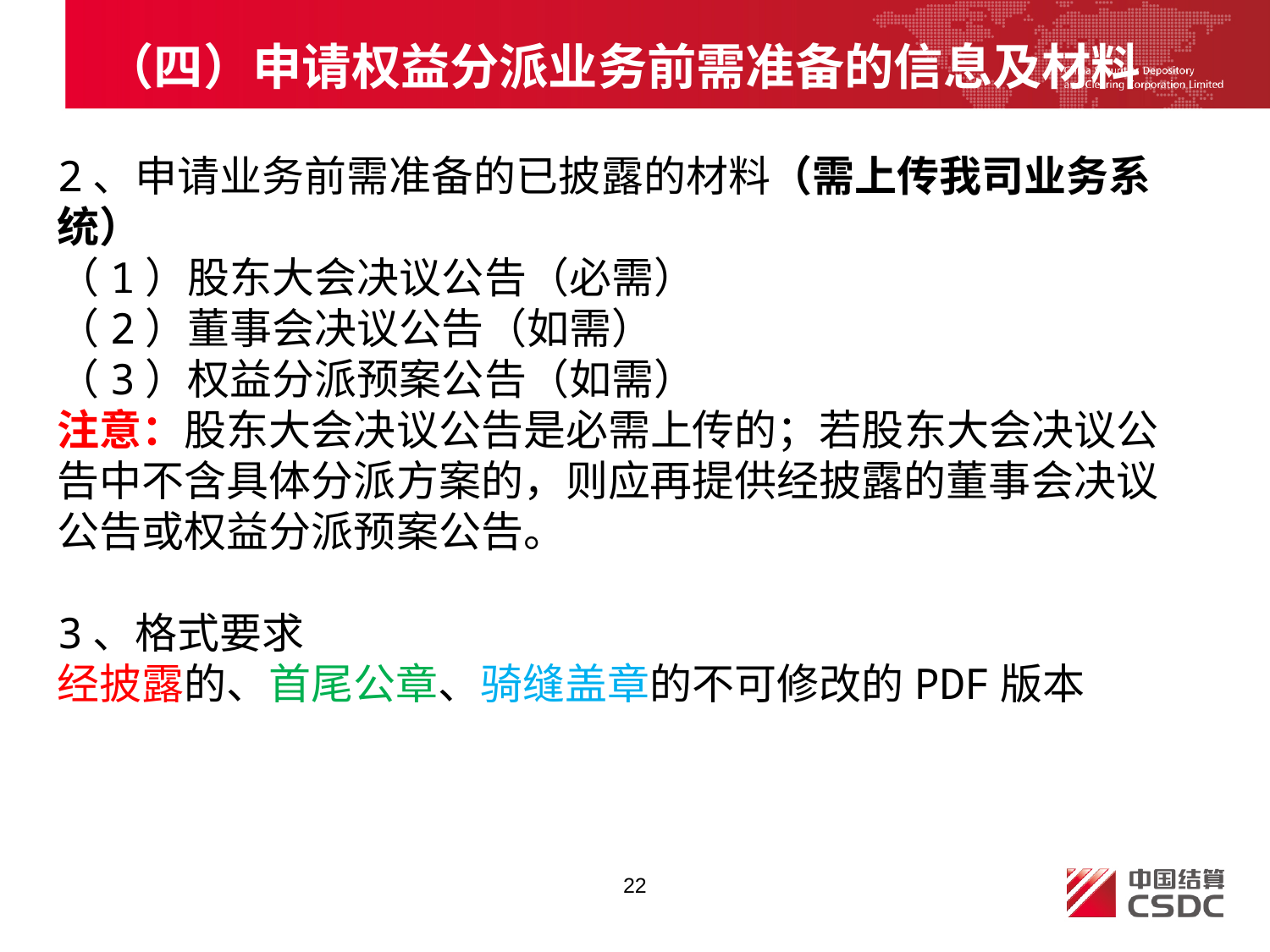

# （四）申请权益分派业务前需准备的信息及材料
2、申请业务前需准备的已披露的材料（需上传我司业务系统）
（1）股东大会决议公告（必需）
（2）董事会决议公告（如需）
（3）权益分派预案公告（如需）
注意：股东大会决议公告是必需上传的；若股东大会决议公告中不含具体分派方案的，则应再提供经披露的董事会决议公告或权益分派预案公告。

3、格式要求
经披露的、首尾公章、骑缝盖章的不可修改的PDF版本

22